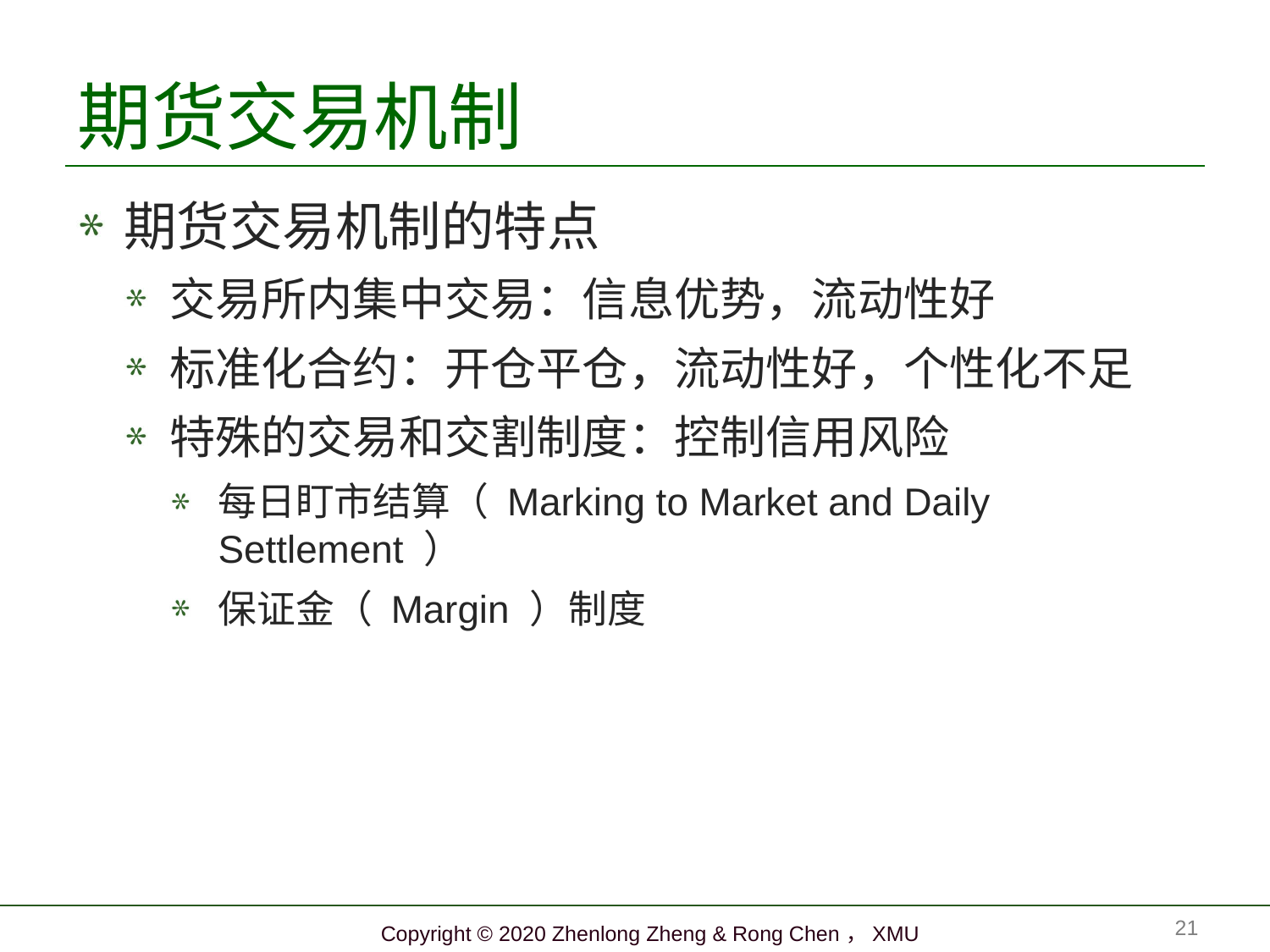

# 期货交易机制
期货交易机制的特点
交易所内集中交易：信息优势，流动性好
标准化合约：开仓平仓，流动性好，个性化不足
特殊的交易和交割制度：控制信用风险
每日盯市结算（ Marking to Market and Daily Settlement ）
保证金（ Margin ）制度

21